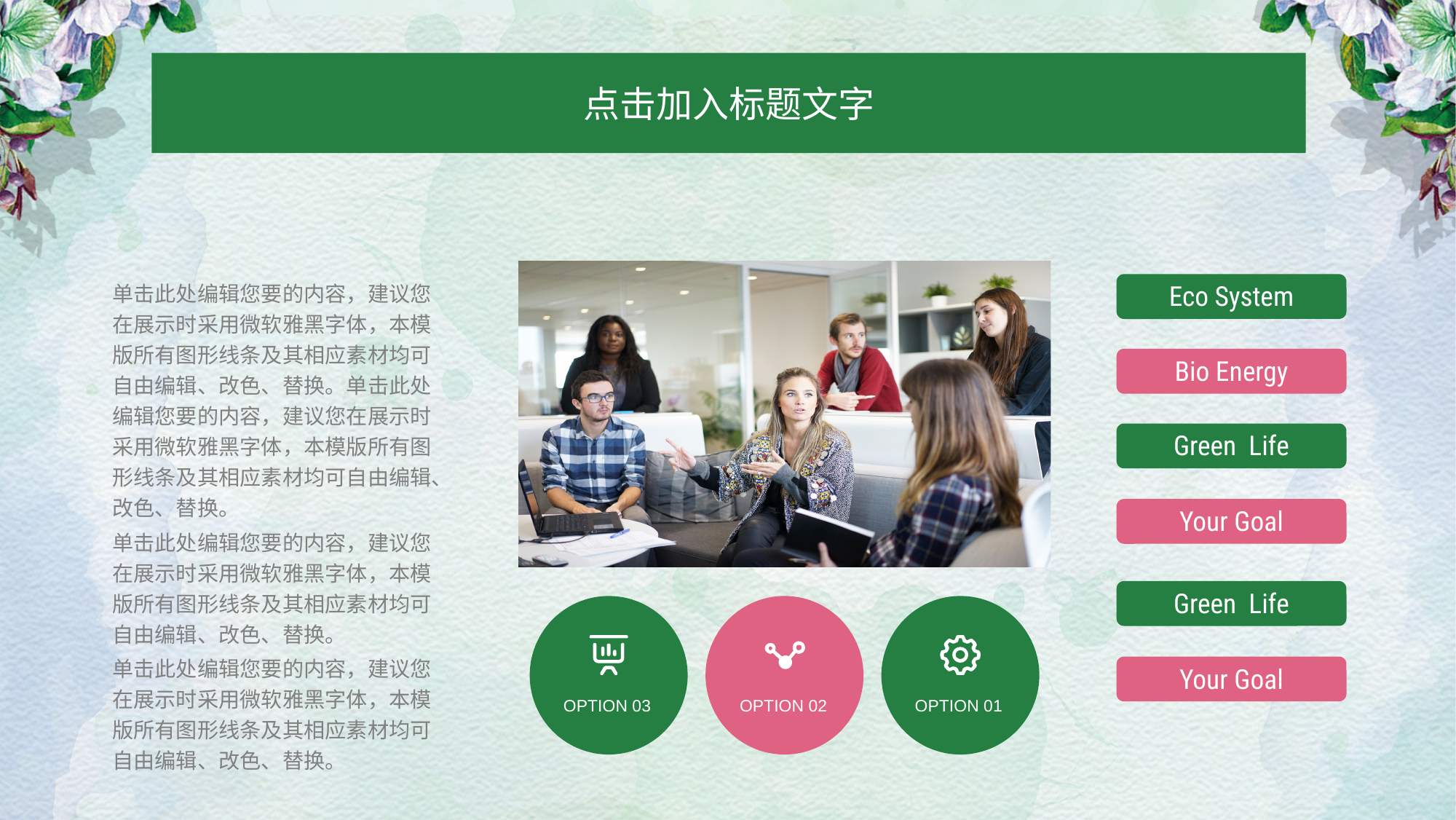

点击加入标题文字

单击此处编辑您要的内容，建议您在展示时采用微软雅黑字体，本模版所有图形线条及其相应素材均可自由编辑、改色、替换。单击此处编辑您要的内容，建议您在展示时采用微软雅黑字体，本模版所有图形线条及其相应素材均可自由编辑、改色、替换。
单击此处编辑您要的内容，建议您在展示时采用微软雅黑字体，本模版所有图形线条及其相应素材均可自由编辑、改色、替换。
单击此处编辑您要的内容，建议您在展示时采用微软雅黑字体，本模版所有图形线条及其相应素材均可自由编辑、改色、替换。

Eco System

Bio Energy

Green  Life

Your Goal

Green  Life

OPTION 03
OPTION 02
OPTION 01
Your Goal